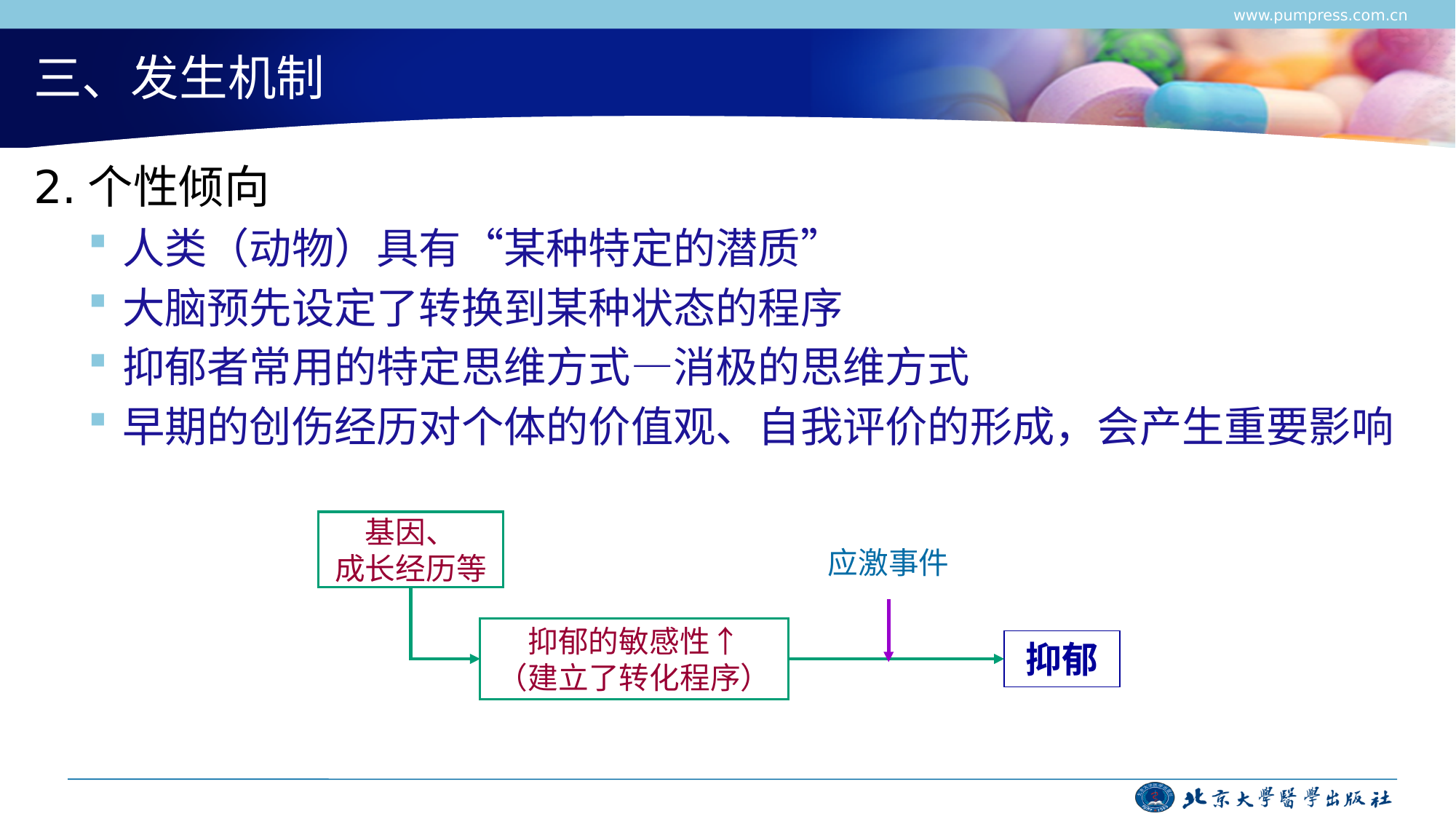

www.pumpress.com.cn
# 三、发生机制
2.个性倾向
人类（动物）具有“某种特定的潜质”
大脑预先设定了转换到某种状态的程序
抑郁者常用的特定思维方式—消极的思维方式
早期的创伤经历对个体的价值观、自我评价的形成，会产生重要影响

基因、
成长经历等
应激事件
抑郁的敏感性↑
（建立了转化程序）
抑郁